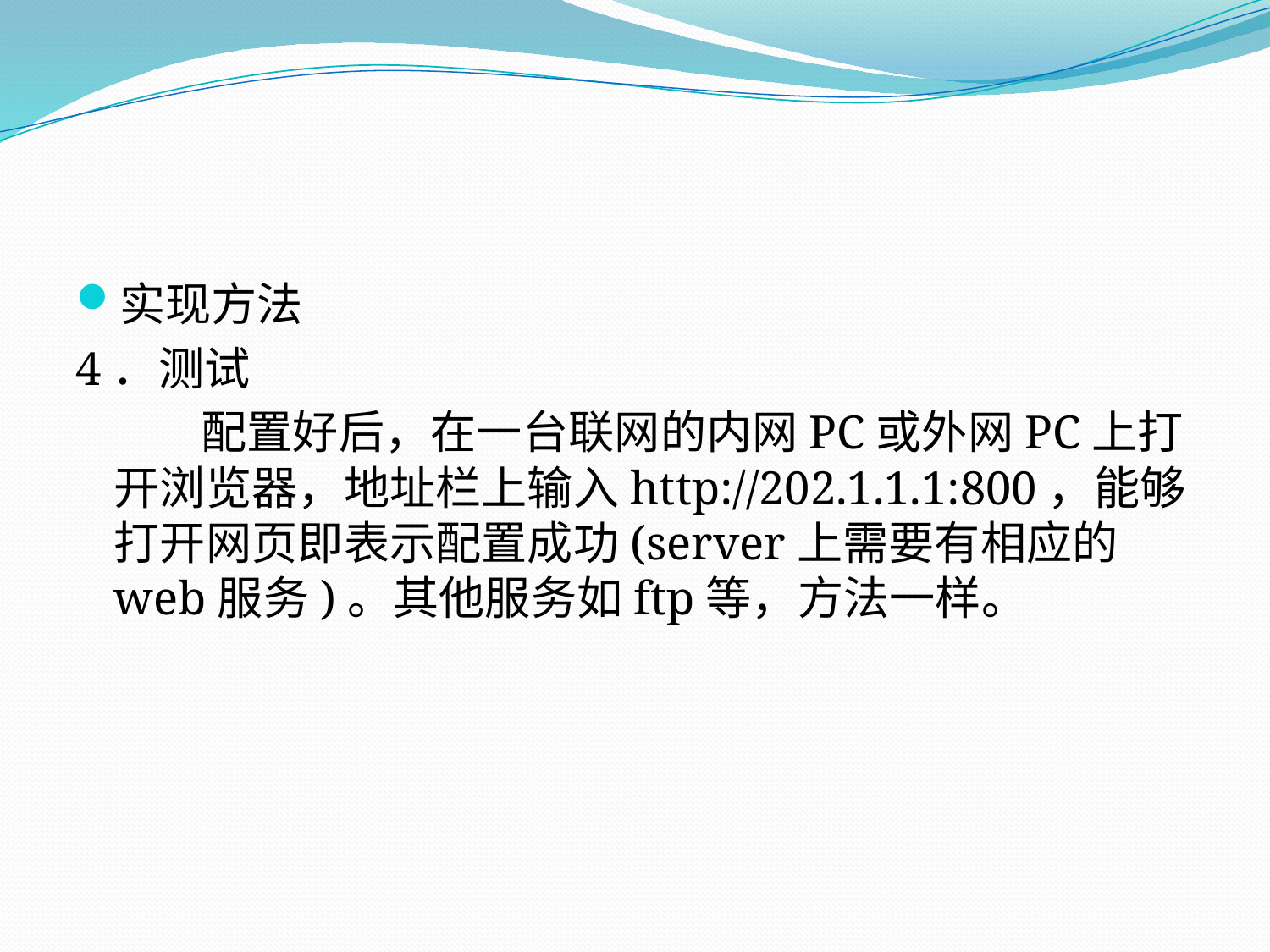

#
实现方法
4．测试
           配置好后，在一台联网的内网PC或外网PC上打开浏览器，地址栏上输入http://202.1.1.1:800，能够打开网页即表示配置成功(server上需要有相应的web服务)。其他服务如ftp等，方法一样。